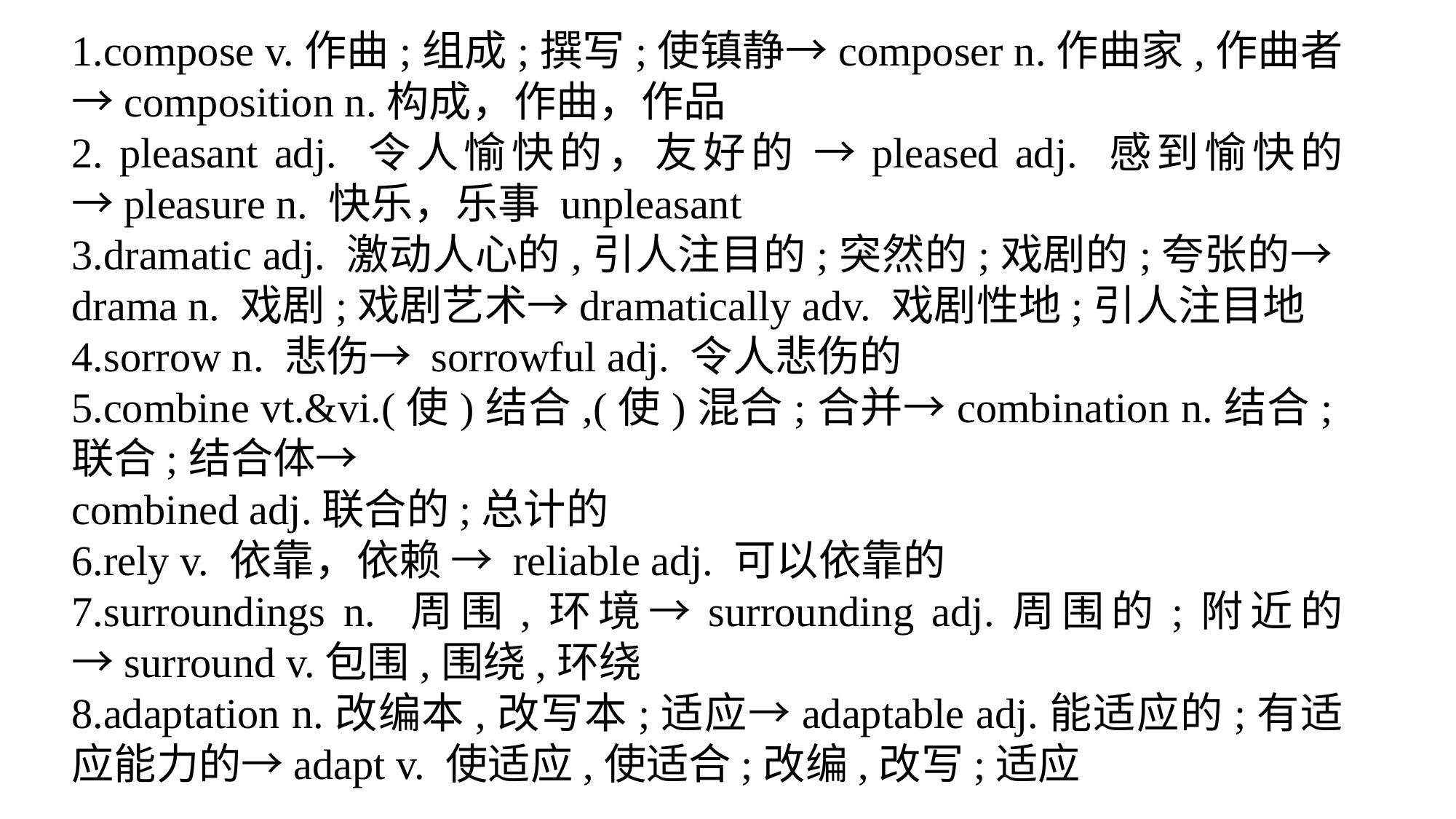

1.compose v.作曲;组成;撰写;使镇静→composer n.作曲家,作曲者→composition n.构成，作曲，作品
2. pleasant adj. 令人愉快的，友好的 →pleased adj. 感到愉快的→pleasure n. 快乐，乐事 unpleasant
3.dramatic adj. 激动人心的,引人注目的;突然的;戏剧的;夸张的→drama n. 戏剧;戏剧艺术→dramatically adv. 戏剧性地;引人注目地
4.sorrow n. 悲伤→ sorrowful adj. 令人悲伤的
5.combine vt.&vi.(使)结合,(使)混合;合并→combination n.结合;联合;结合体→
combined adj.联合的;总计的
6.rely v. 依靠，依赖 → reliable adj. 可以依靠的
7.surroundings n. 周围,环境→surrounding adj.周围的;附近的→surround v.包围,围绕,环绕
8.adaptation n.改编本,改写本;适应→adaptable adj.能适应的;有适应能力的→adapt v. 使适应,使适合;改编,改写;适应